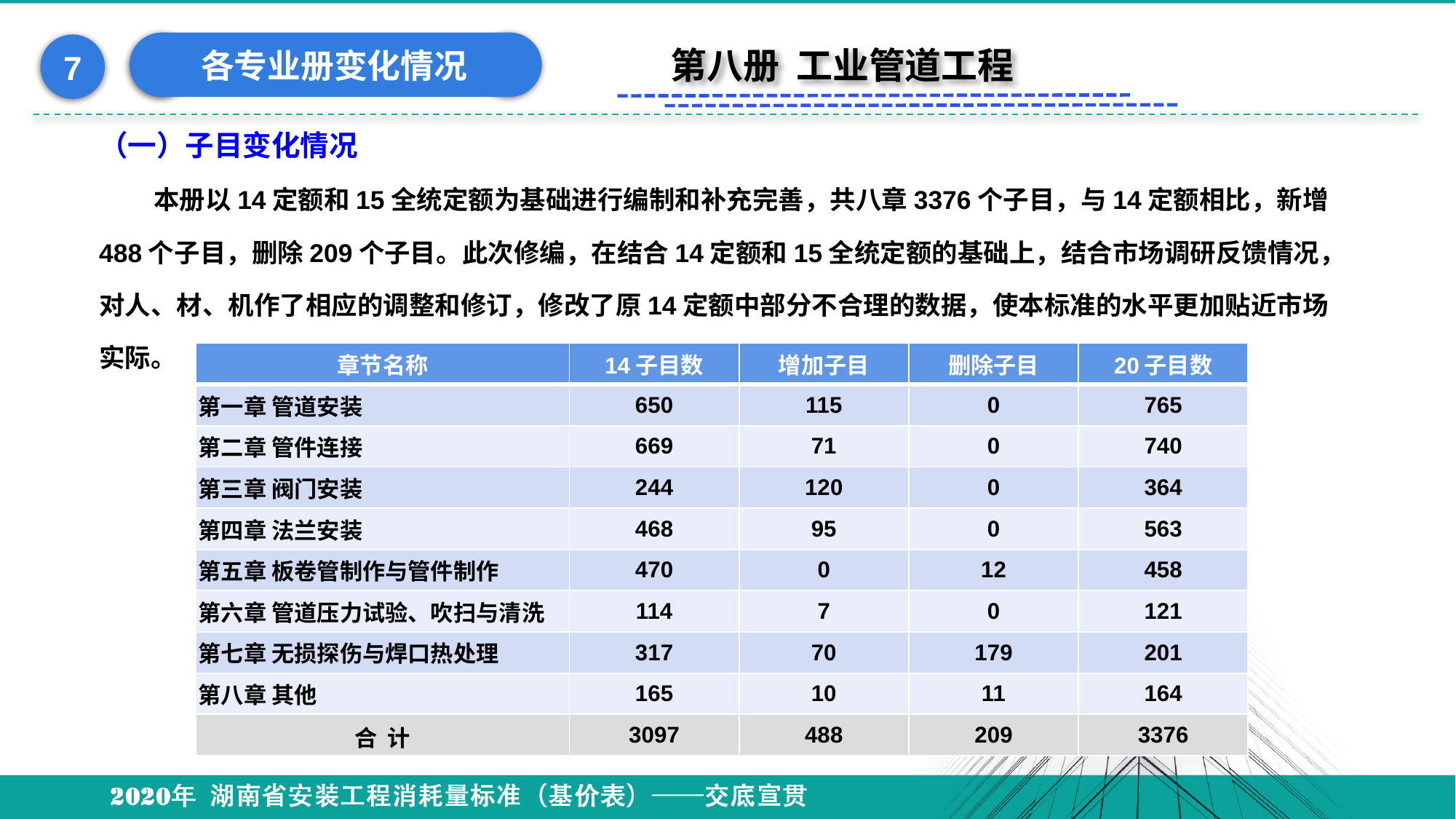

各专业册变化情况

7
第八册  工业管道工程
（一）子目变化情况
本册以14定额和15全统定额为基础进行编制和补充完善，共八章3376个子目，与14定额相比，新增488个子目，删除209个子目。此次修编，在结合14定额和15全统定额的基础上，结合市场调研反馈情况，对人、材、机作了相应的调整和修订，修改了原14定额中部分不合理的数据，使本标准的水平更加贴近市场实际。

| 章节名称 | 14子目数 | 增加子目 | 删除子目 | 20子目数 |
| --- | --- | --- | --- | --- |
| 第一章 管道安装 | 650 | 115 | 0 | 765 |
| 第二章 管件连接 | 669 | 71 | 0 | 740 |
| 第三章 阀门安装 | 244 | 120 | 0 | 364 |
| 第四章 法兰安装 | 468 | 95 | 0 | 563 |
| 第五章 板卷管制作与管件制作 | 470 | 0 | 12 | 458 |
| 第六章 管道压力试验、吹扫与清洗 | 114 | 7 | 0 | 121 |
| 第七章 无损探伤与焊口热处理 | 317 | 70 | 179 | 201 |
| 第八章 其他 | 165 | 10 | 11 | 164 |
| 合 计 | 3097 | 488 | 209 | 3376 |